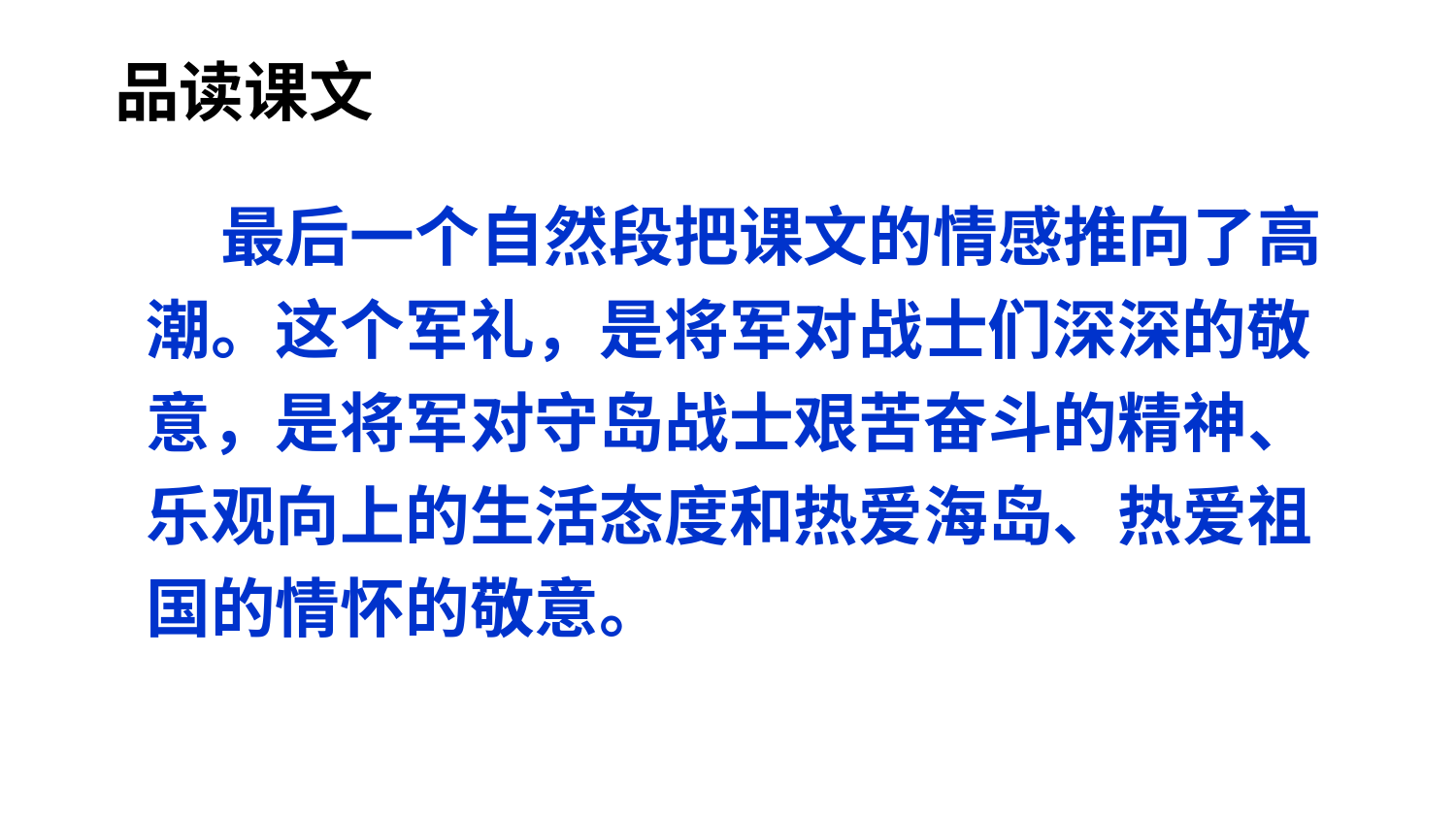

# 品读课文
    最后一个自然段把课文的情感推向了高潮。这个军礼，是将军对战士们深深的敬意，是将军对守岛战士艰苦奋斗的精神、乐观向上的生活态度和热爱海岛、热爱祖国的情怀的敬意。